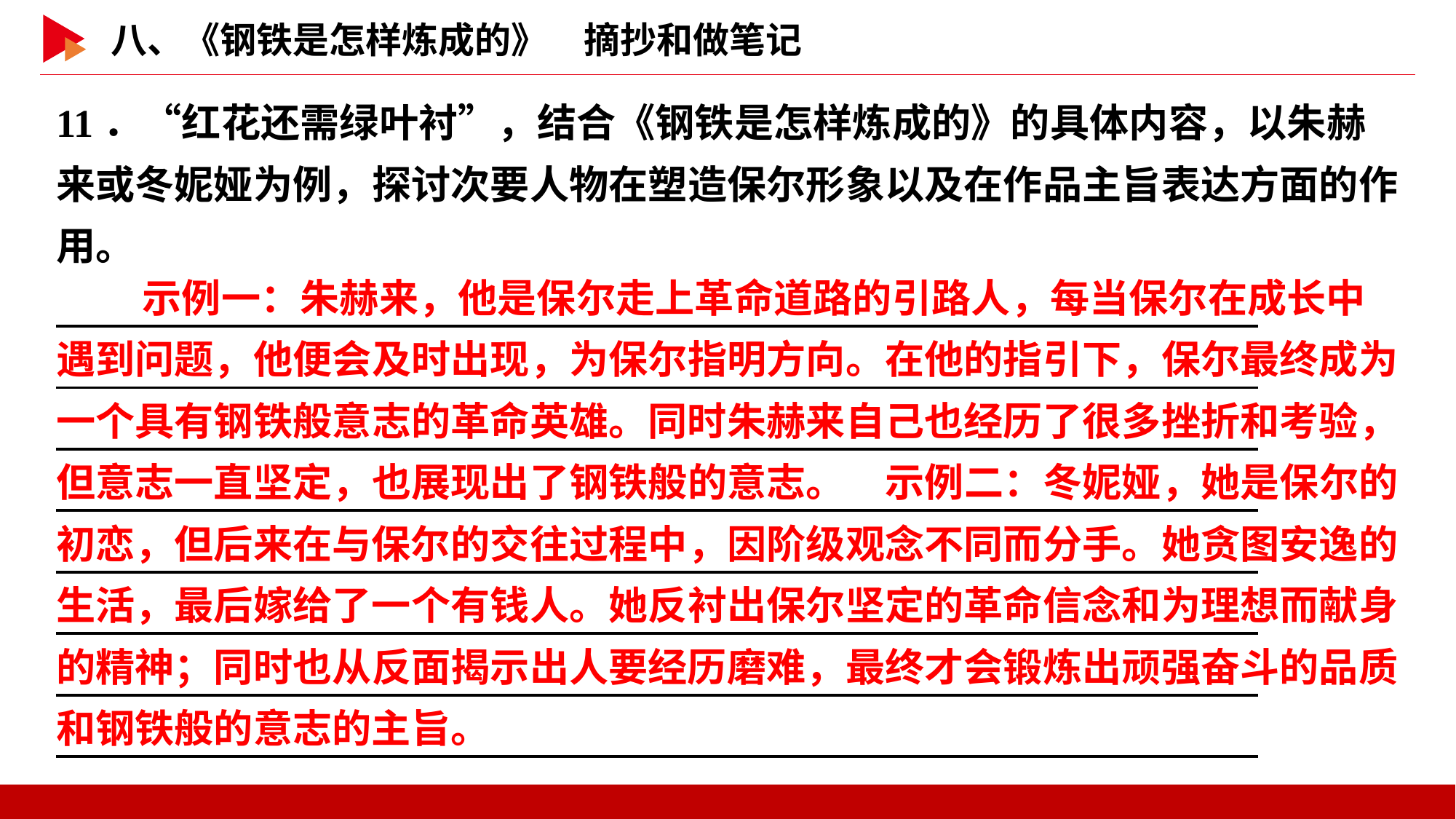

11．“红花还需绿叶衬”，结合《钢铁是怎样炼成的》的具体内容，以朱赫来或冬妮娅为例，探讨次要人物在塑造保尔形象以及在作品主旨表达方面的作用。

示例一：朱赫来，他是保尔走上革命道路的引路人，每当保尔在成长中遇到问题，他便会及时出现，为保尔指明方向。在他的指引下，保尔最终成为一个具有钢铁般意志的革命英雄。同时朱赫来自己也经历了很多挫折和考验，但意志一直坚定，也展现出了钢铁般的意志。　示例二：冬妮娅，她是保尔的初恋，但后来在与保尔的交往过程中，因阶级观念不同而分手。她贪图安逸的生活，最后嫁给了一个有钱人。她反衬出保尔坚定的革命信念和为理想而献身的精神；同时也从反面揭示出人要经历磨难，最终才会锻炼出顽强奋斗的品质和钢铁般的意志的主旨。